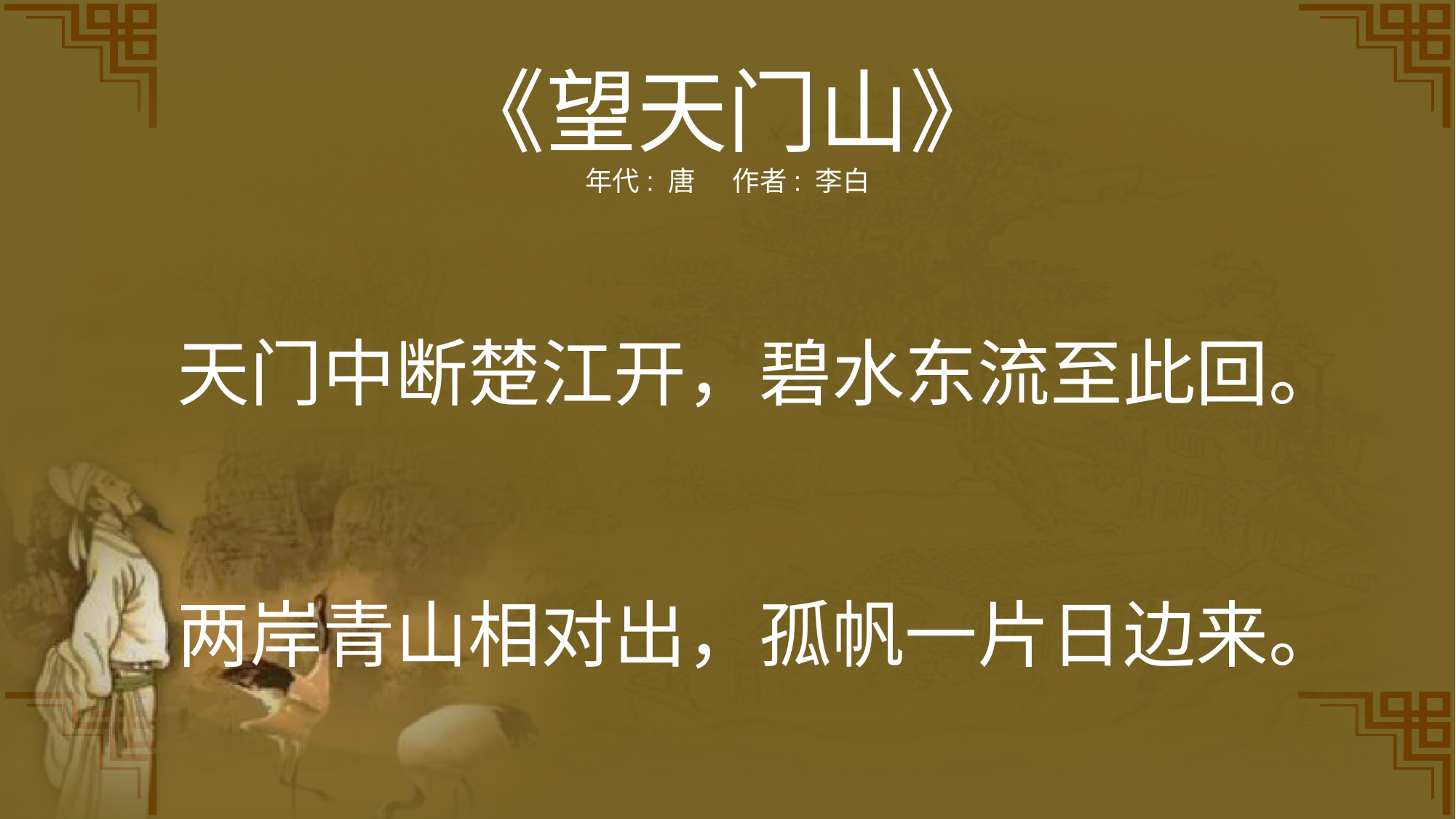

《望天门山》
年代: 唐      作者: 李白
天门中断楚江开，碧水东流至此回。
两岸青山相对出，孤帆一片日边来。
.